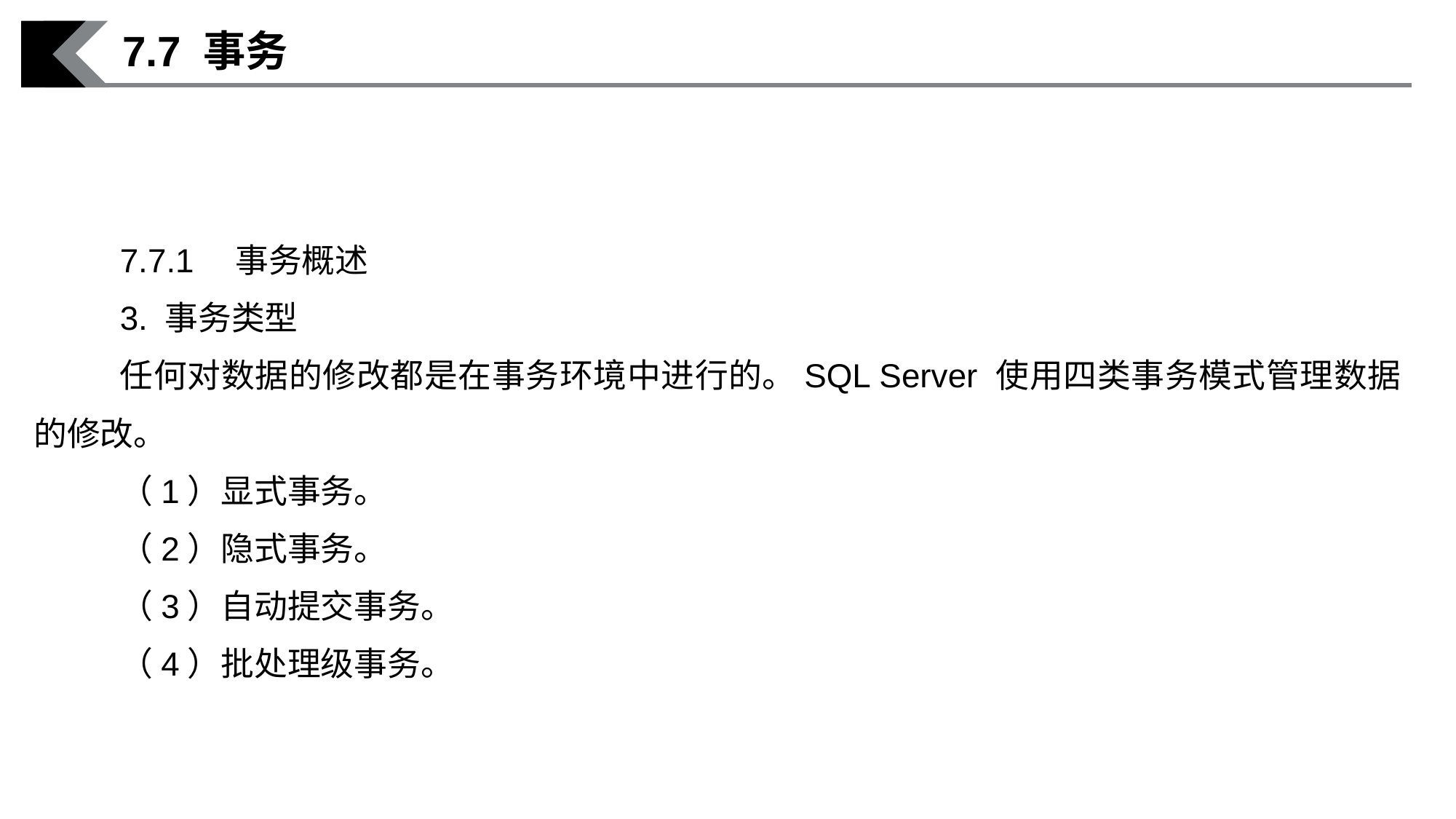

7.7 事务
7.7.1　事务概述
3. 事务类型
任何对数据的修改都是在事务环境中进行的。SQL Server 使用四类事务模式管理数据的修改。
（1）显式事务。
（2）隐式事务。
（3）自动提交事务。
（4）批处理级事务。